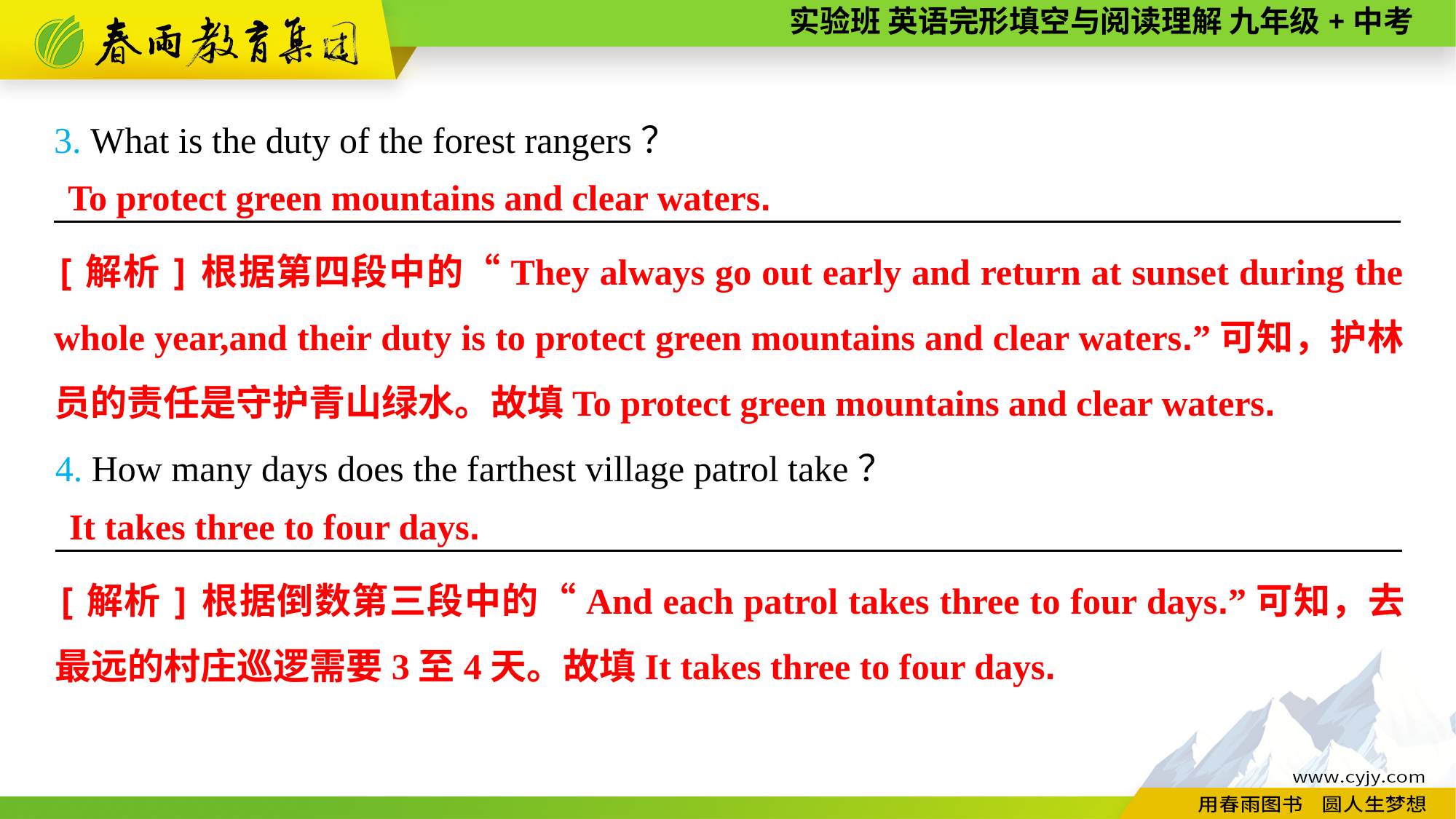

3. What is the duty of the forest rangers？
__________________________________________________________________________
To protect green mountains and clear waters.
[解析]根据第四段中的“They always go out early and return at sunset during the whole year,and their duty is to protect green mountains and clear waters.”可知，护林员的责任是守护青山绿水。故填To protect green mountains and clear waters.
4. How many days does the farthest village patrol take？
__________________________________________________________________________
It takes three to four days.
[解析]根据倒数第三段中的“And each patrol takes three to four days.”可知，去最远的村庄巡逻需要3至4天。故填It takes three to four days.